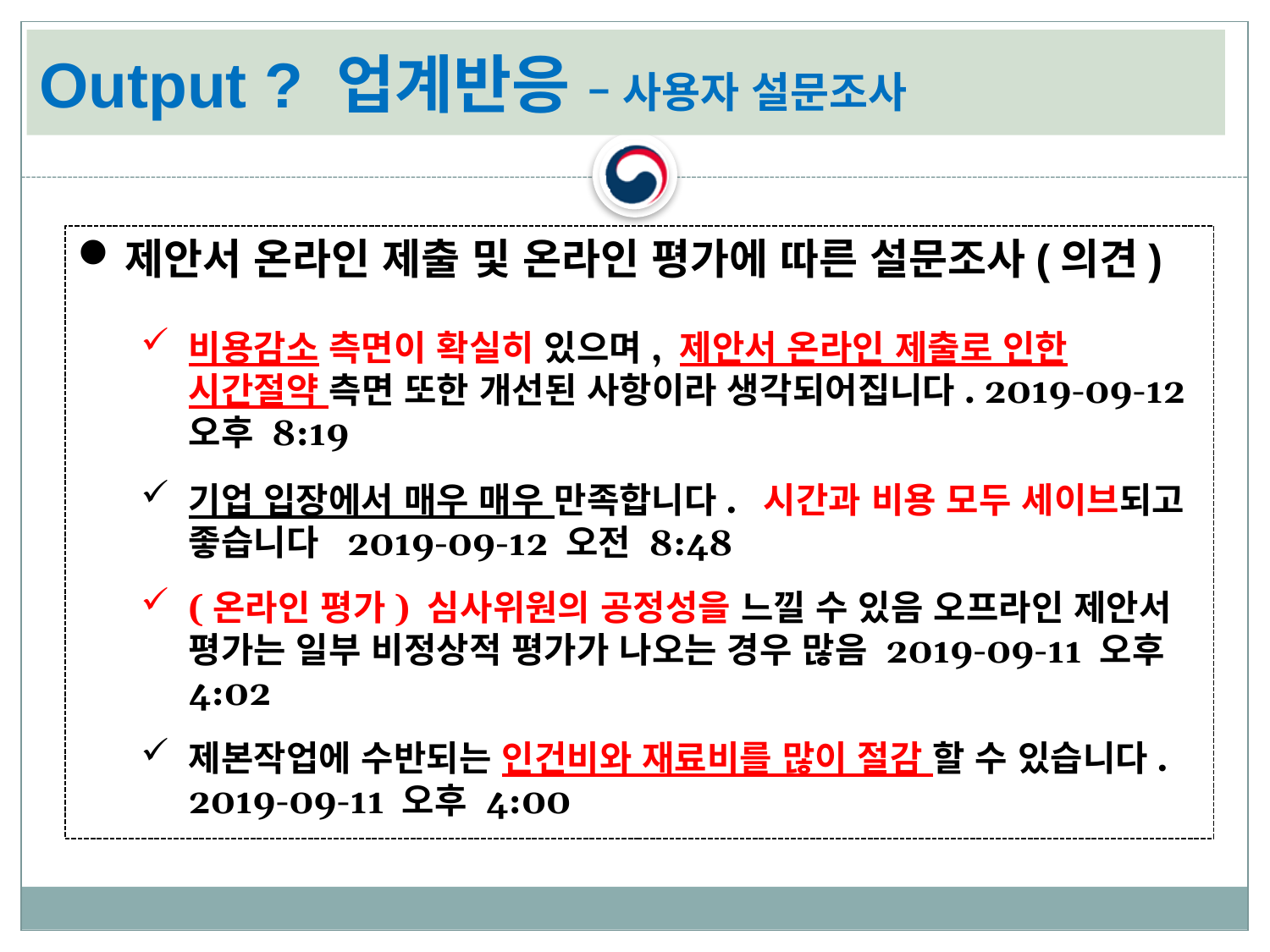

# Output ? 업계반응 – 사용자 설문조사
제안서 온라인 제출 및 온라인 평가에 따른 설문조사(의견)

비용감소 측면이 확실히 있으며, 제안서 온라인 제출로 인한 시간절약 측면 또한 개선된 사항이라 생각되어집니다. 2019-09-12 오후 8:19

기업 입장에서 매우 매우 만족합니다.  시간과 비용 모두 세이브되고 좋습니다  2019-09-12 오전 8:48

(온라인 평가) 심사위원의 공정성을 느낄 수 있음 오프라인 제안서 평가는 일부 비정상적 평가가 나오는 경우 많음 2019-09-11 오후 4:02

제본작업에 수반되는 인건비와 재료비를 많이 절감 할 수 있습니다. 2019-09-11 오후 4:00